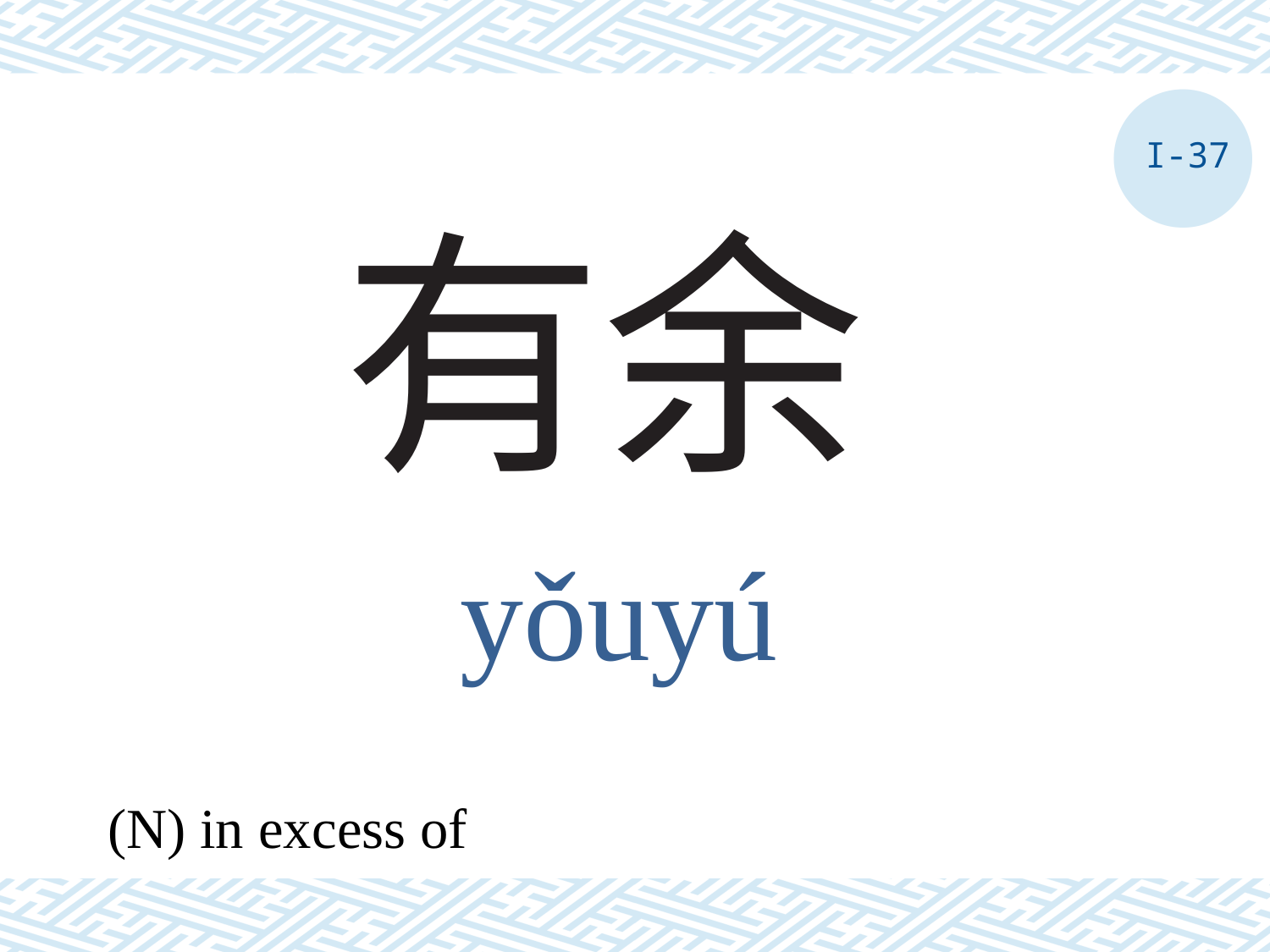

I-37

# 有余
yǒuyú
(N) in excess of